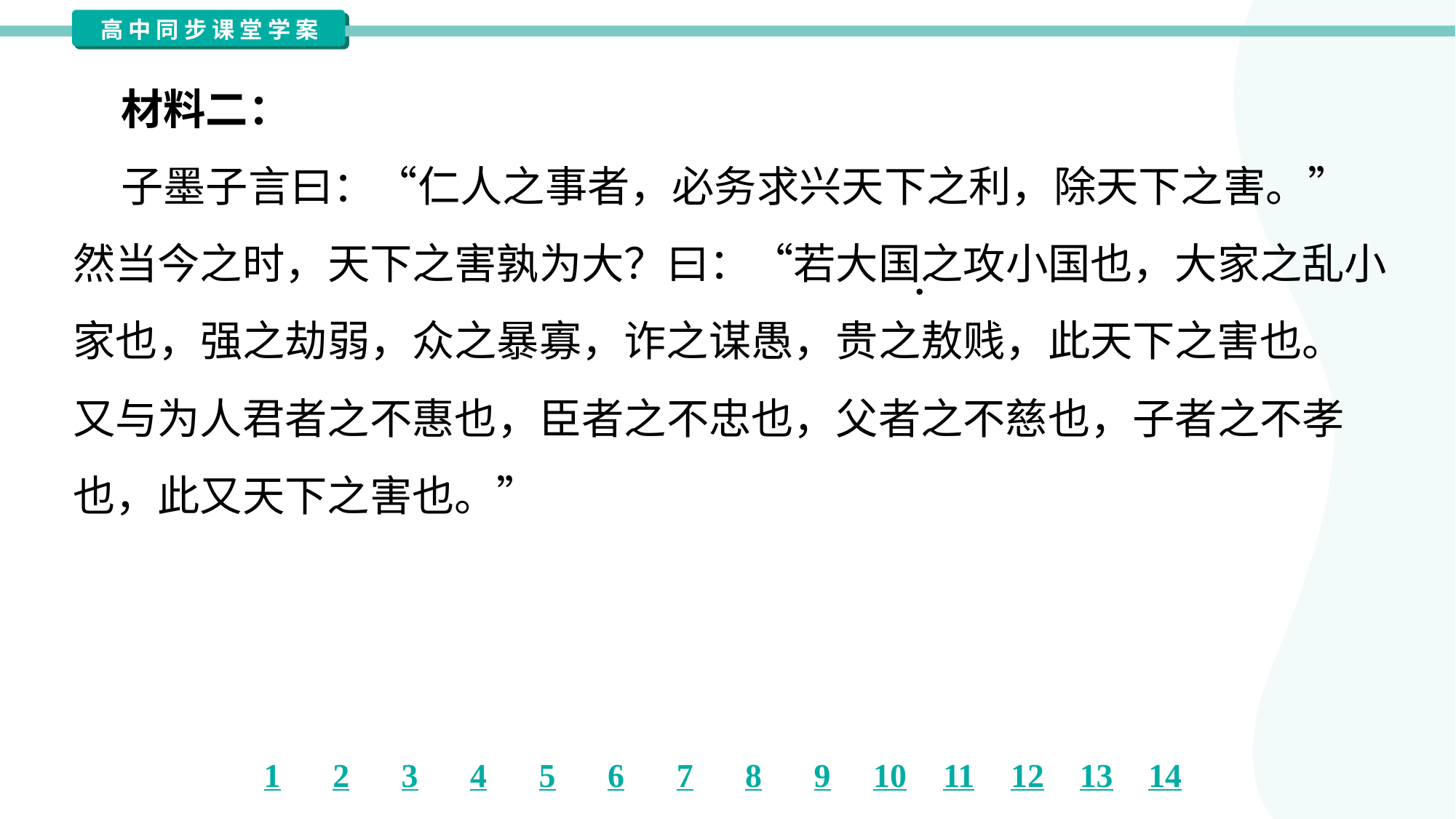

材料二：
    子墨子言曰：“仁人之事者，必务求兴天下之利，除天下之害。”
然当今之时，天下之害孰为大？曰：“若大国之攻小国也，大家之乱小
家也，强之劫弱，众之暴寡，诈之谋愚，贵之敖贱，此天下之害也。
又与为人君者之不惠也，臣者之不忠也，父者之不慈也，子者之不孝
也，此又天下之害也。”